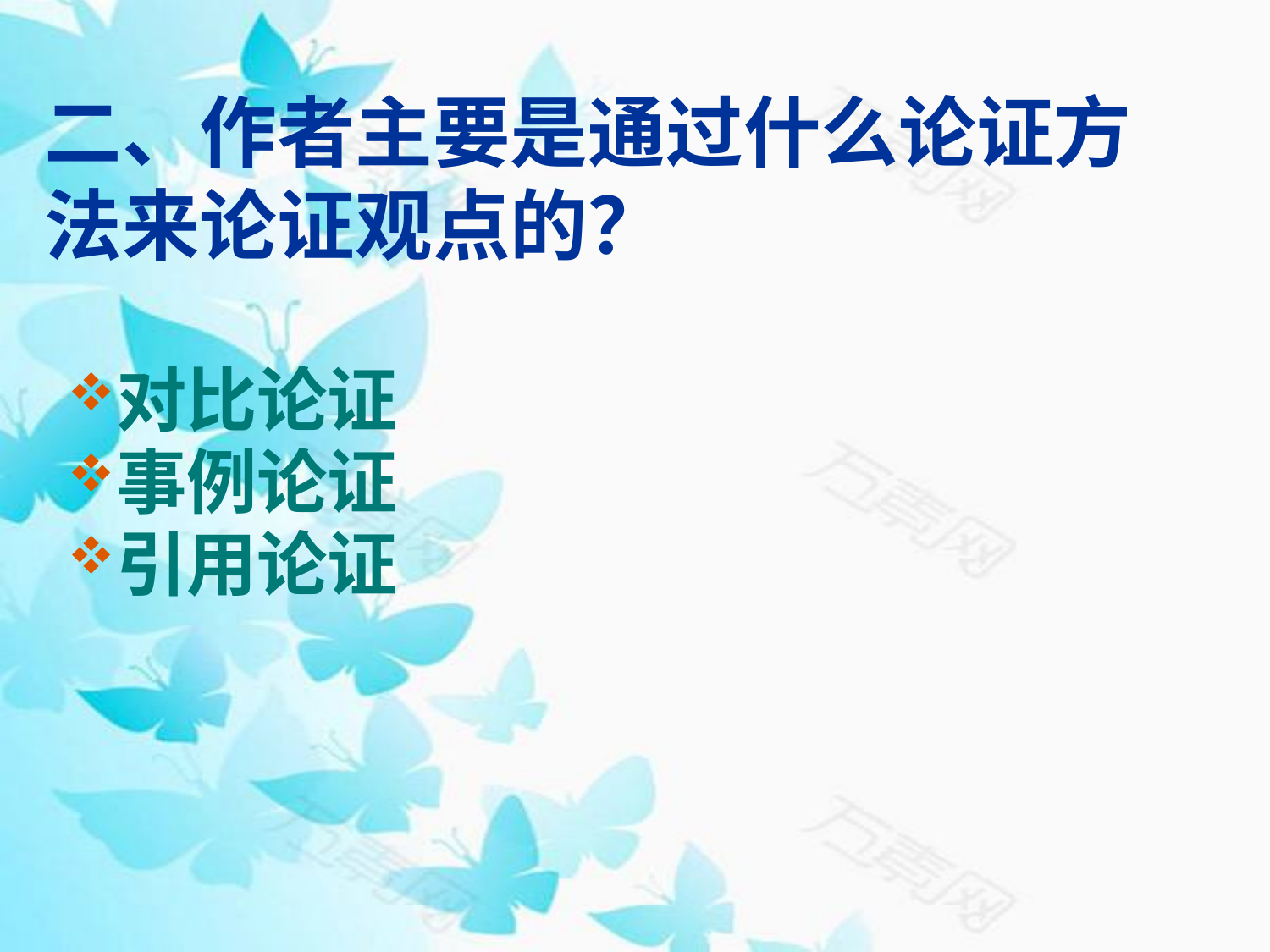

# 二、作者主要是通过什么论证方法来论证观点的？
对比论证
事例论证
引用论证